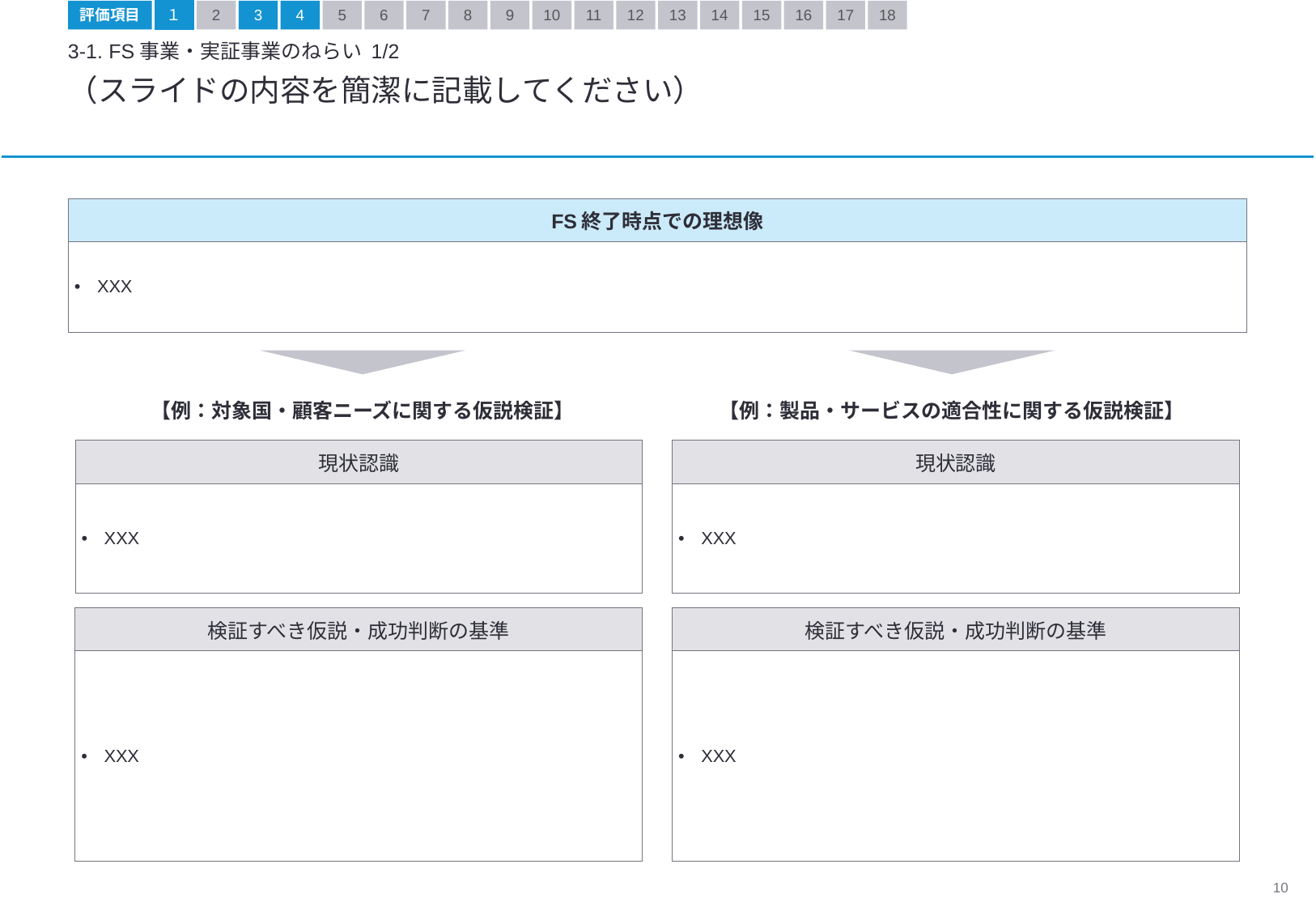

評価項目
１
2
3
4
5
6
7
8
9
10
11
12
13
14
15
16
17
18
3-1. FS事業・実証事業のねらい 1/2
（スライドの内容を簡潔に記載してください）
| FS終了時点での理想像 |
| --- |
| XXX |

【例：対象国・顧客ニーズに関する仮説検証】
【例：製品・サービスの適合性に関する仮説検証】
| 現状認識 |
| --- |
| XXX |
| 現状認識 |
| --- |
| XXX |
| 検証すべき仮説・成功判断の基準 |
| --- |
| XXX |
| 検証すべき仮説・成功判断の基準 |
| --- |
| XXX |